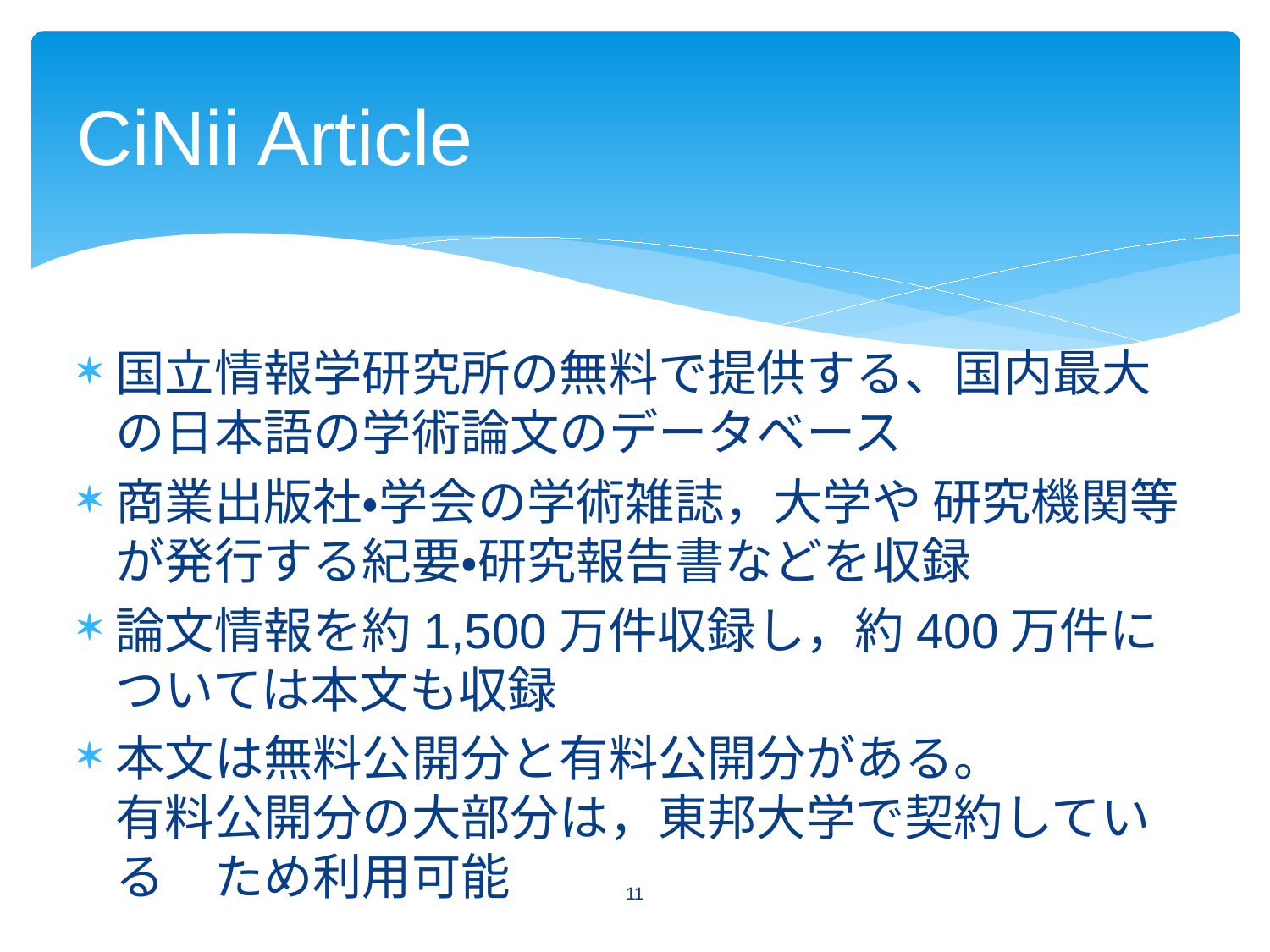

# CiNii Article
国立情報学研究所の無料で提供する、国内最大の日本語の学術論文のデータベース
商業出版社・学会の学術雑誌，大学や 研究機関等が発行する紀要・研究報告書などを収録
論文情報を約1,500万件収録し，約400万件については本文も収録
本文は無料公開分と有料公開分がある。
有料公開分の大部分は，東邦大学で契約している　ため利用可能
11